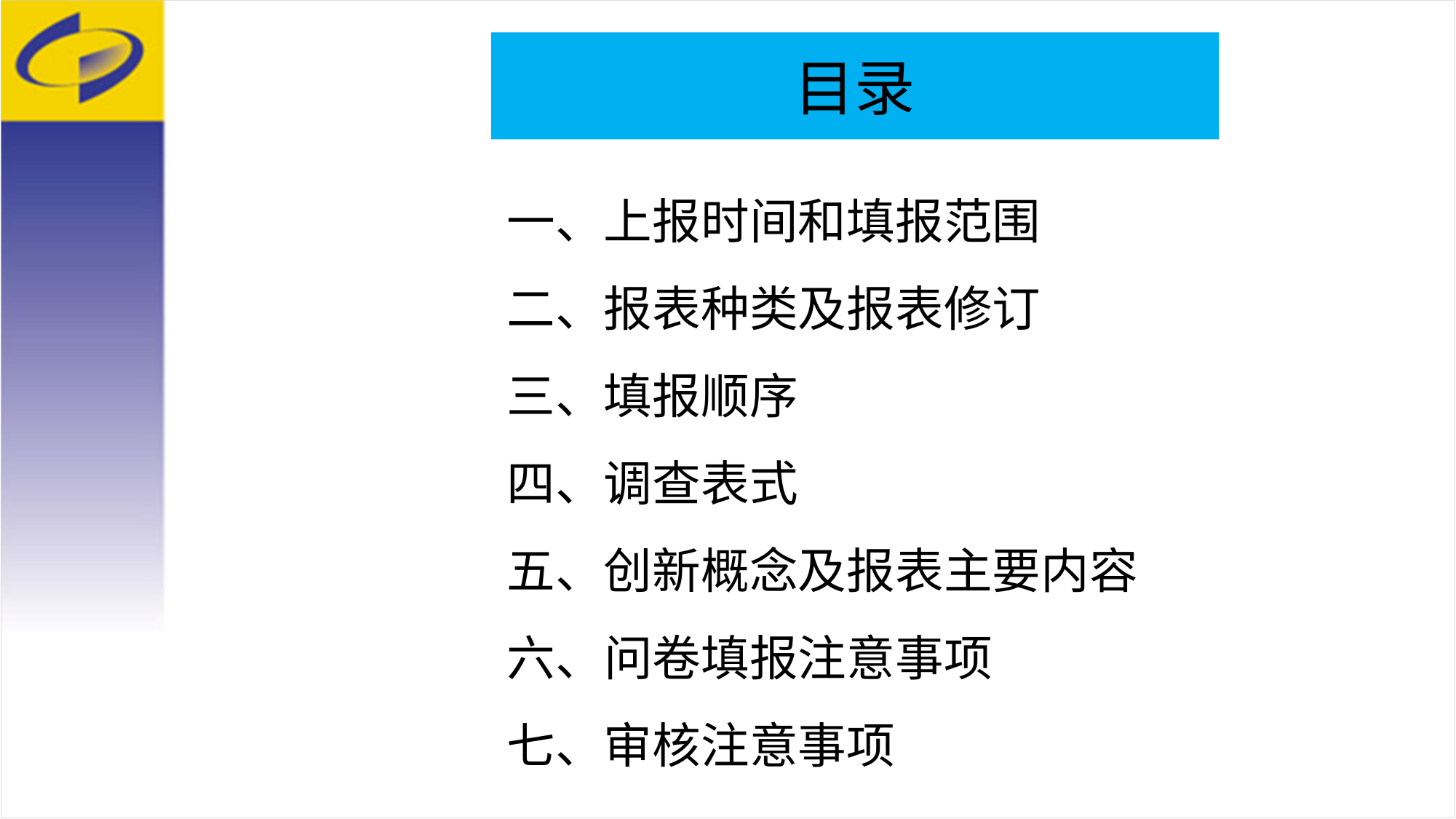

目录
一、上报时间和填报范围
二、报表种类及报表修订
三、填报顺序
四、调查表式
五、创新概念及报表主要内容
六、问卷填报注意事项
七、审核注意事项
2